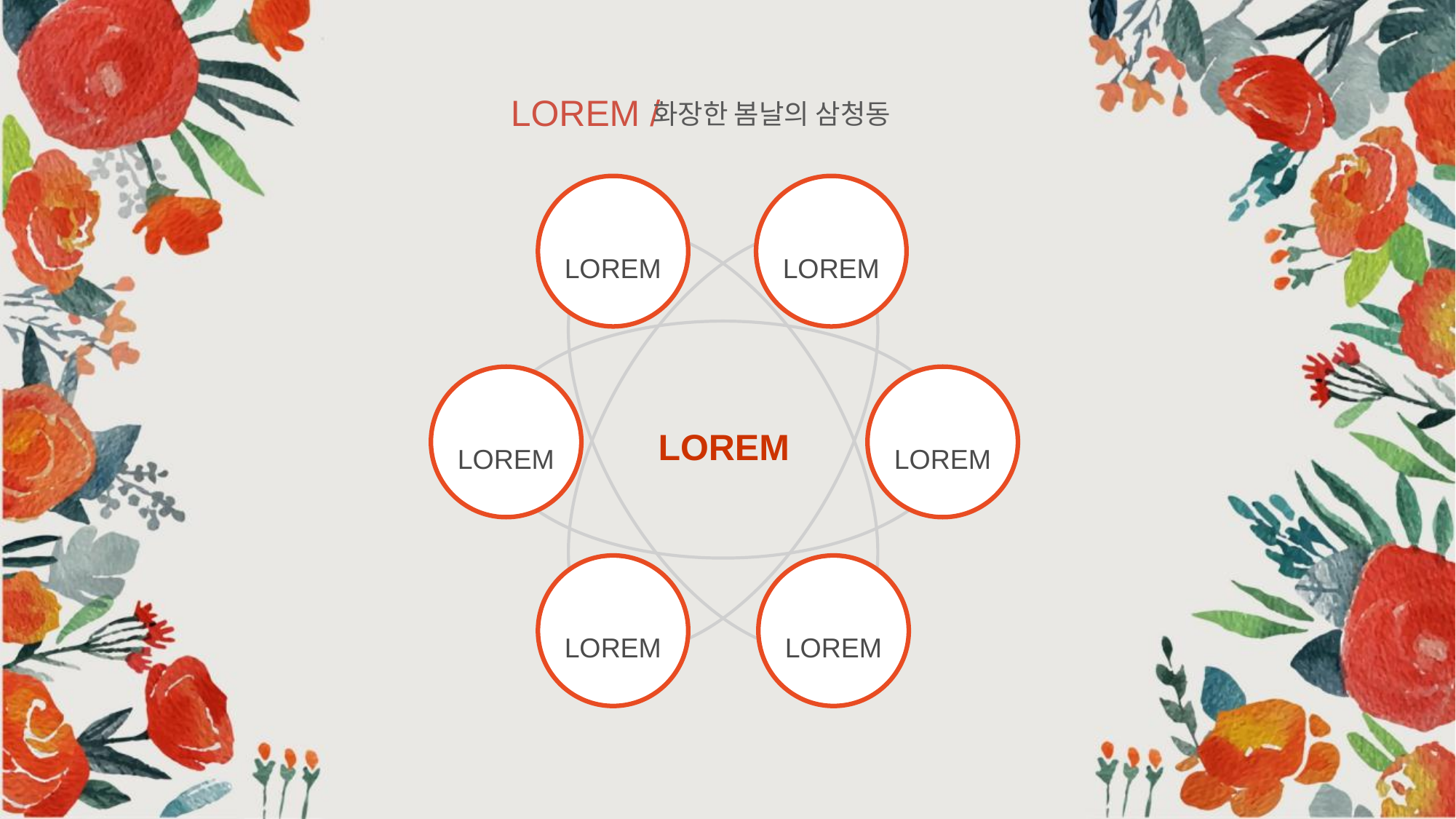

LOREM /
화장한 봄날의 삼청동
LOREM
LOREM

LOREM
LOREM
LOREM
LOREM
LOREM